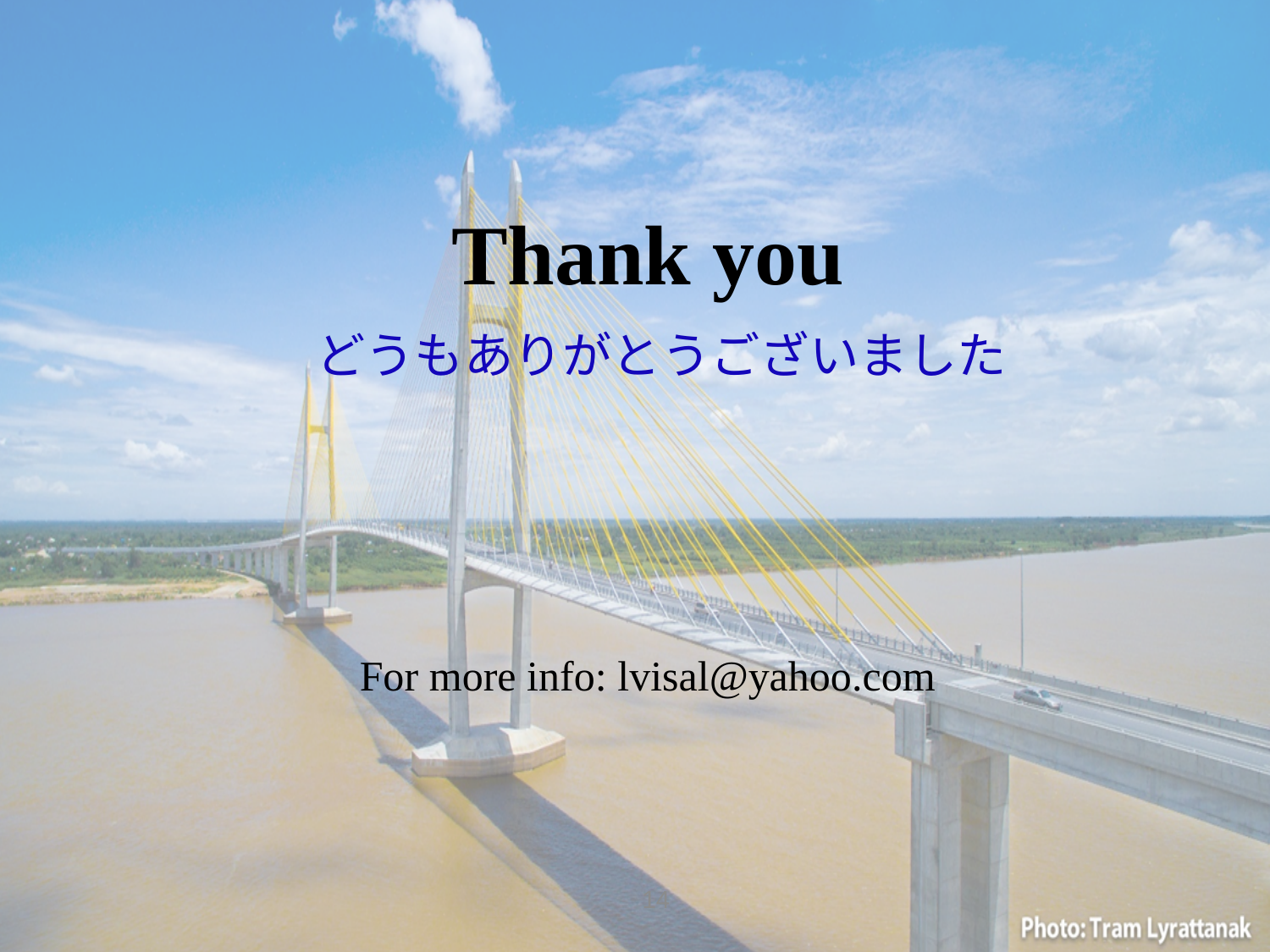

Thank you

For more info: lvisal@yahoo.com
どうもありがとうございました
14